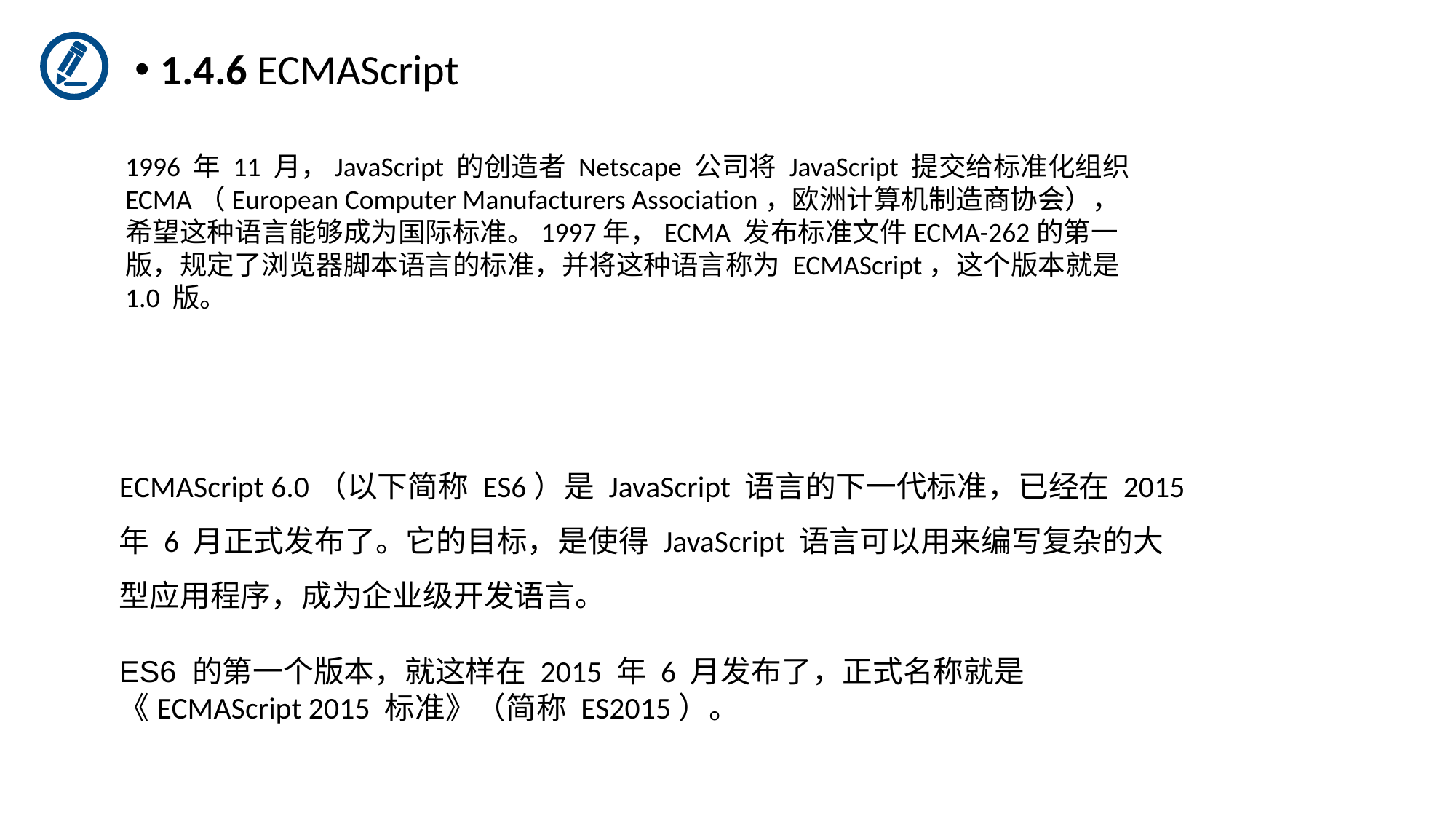

1.4.6 ECMAScript
1996 年 11 月，JavaScript 的创造者 Netscape 公司将 JavaScript 提交给标准化组织 ECMA（European Computer Manufacturers Association，欧洲计算机制造商协会），希望这种语言能够成为国际标准。1997年，ECMA 发布标准文件ECMA-262的第一版，规定了浏览器脚本语言的标准，并将这种语言称为 ECMAScript，这个版本就是 1.0 版。
ECMAScript 6.0（以下简称 ES6）是 JavaScript 语言的下一代标准，已经在 2015 年 6 月正式发布了。它的目标，是使得 JavaScript 语言可以用来编写复杂的大型应用程序，成为企业级开发语言。
ES6 的第一个版本，就这样在 2015 年 6 月发布了，正式名称就是《ECMAScript 2015 标准》（简称 ES2015）。